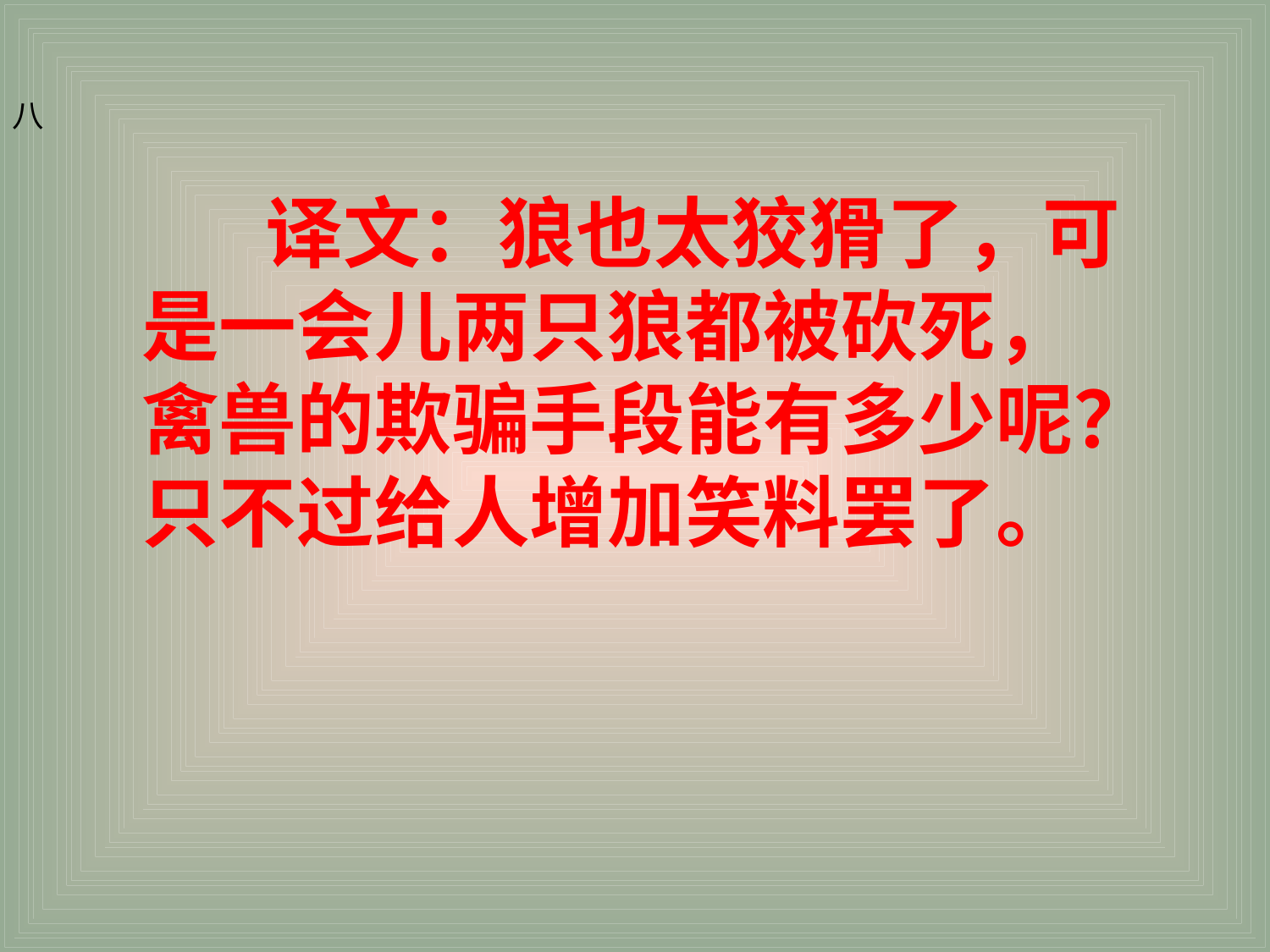

八
      译文：狼也太狡猾了，可是一会儿两只狼都被砍死，禽兽的欺骗手段能有多少呢？只不过给人增加笑料罢了。